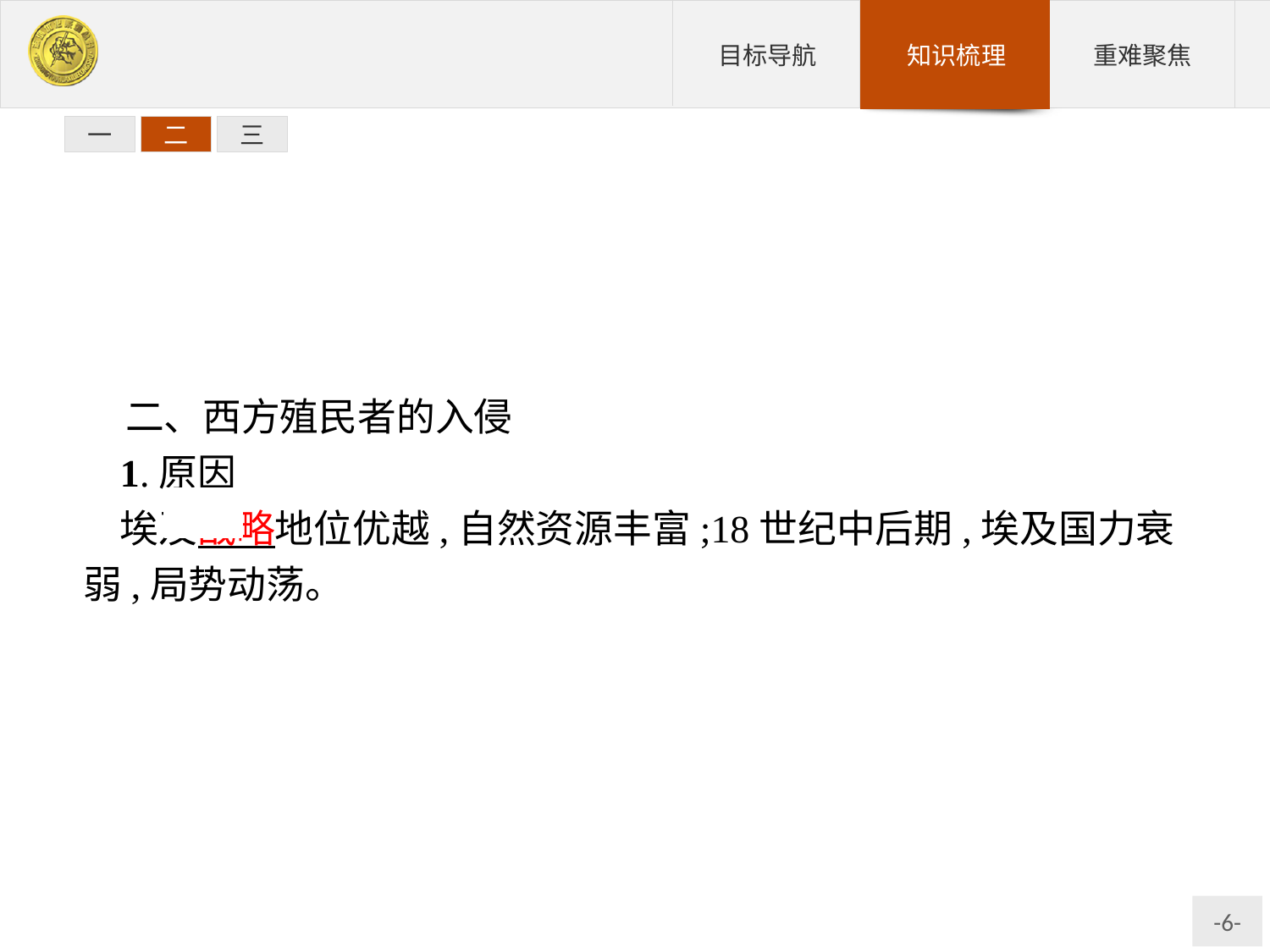

一
二
三
二、西方殖民者的入侵
1.原因
埃及战略地位优越,自然资源丰富;18世纪中后期,埃及国力衰弱,局势动荡。